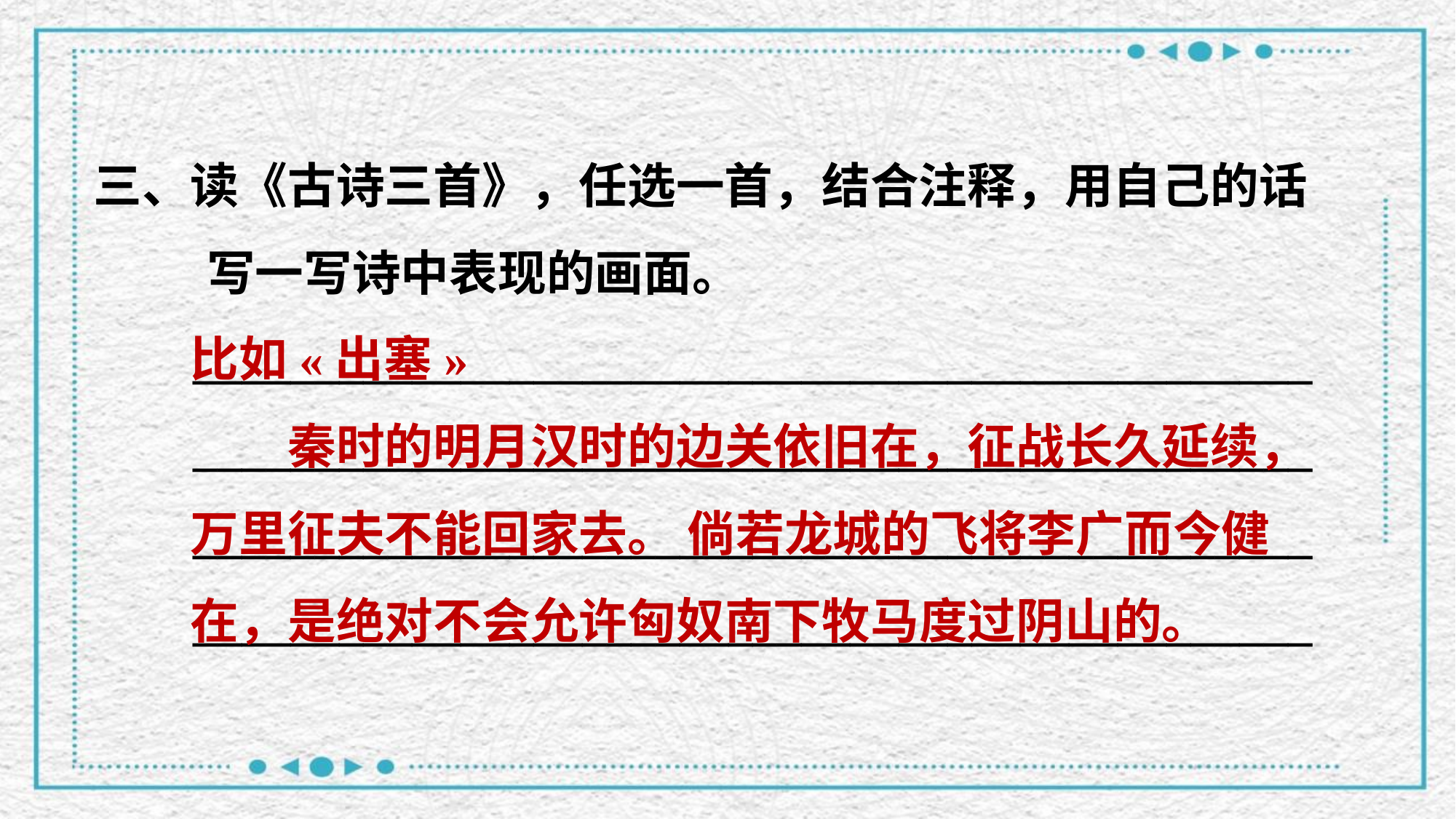

三、读《古诗三首》，任选一首，结合注释，用自己的话写一写诗中表现的画面。
______________________________________________
______________________________________________
______________________________________________
______________________________________________
比如«出塞»
　　秦时的明月汉时的边关依旧在，征战长久延续，万里征夫不能回家去。 倘若龙城的飞将李广而今健在，是绝对不会允许匈奴南下牧马度过阴山的。